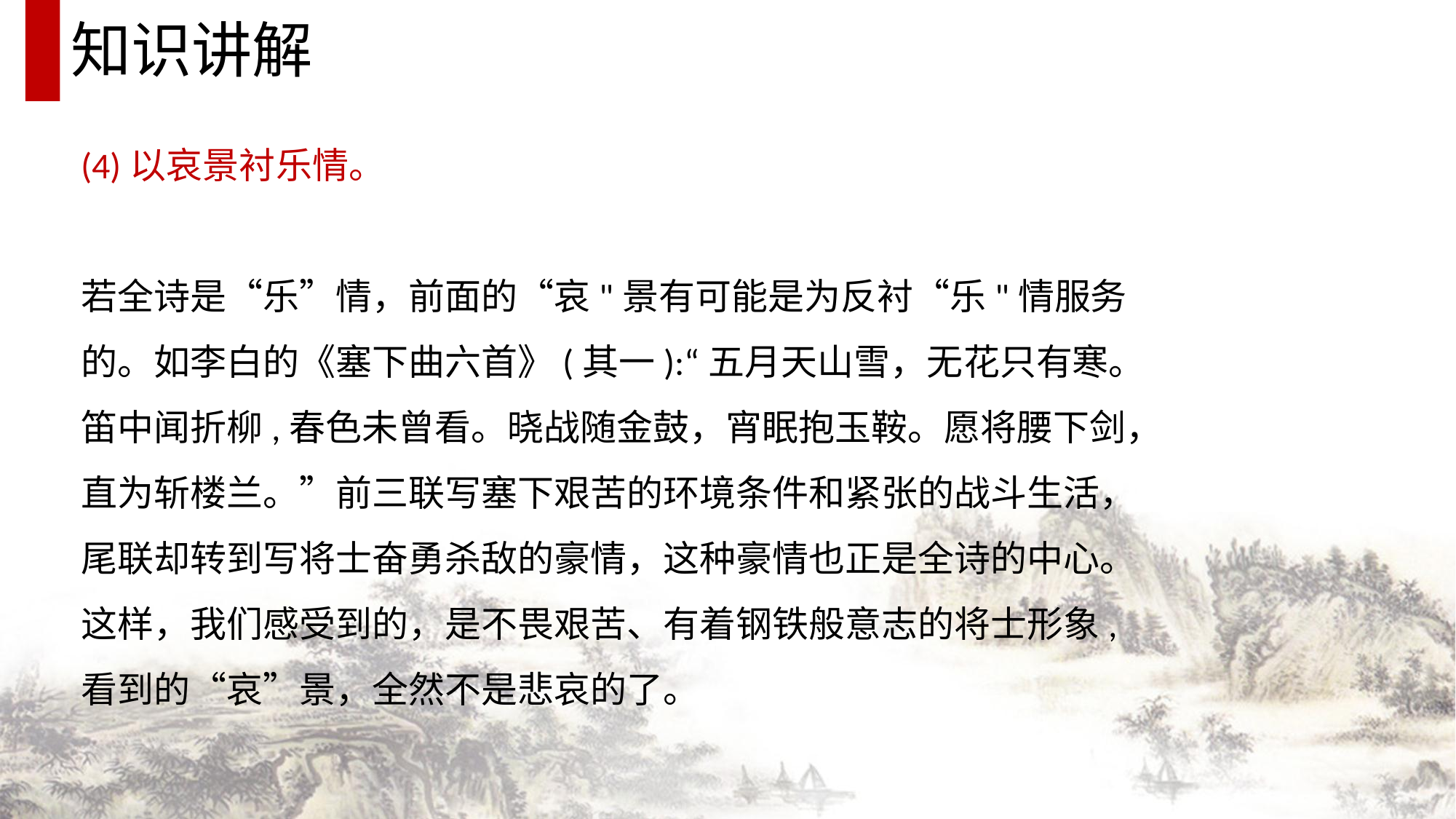

知识讲解
(4)以哀景衬乐情。

若全诗是“乐”情，前面的“哀"景有可能是为反衬“乐"情服务的。如李白的《塞下曲六首》(其一):“五月天山雪，无花只有寒。笛中闻折柳,春色未曾看。晓战随金鼓，宵眠抱玉鞍。愿将腰下剑，直为斩楼兰。”前三联写塞下艰苦的环境条件和紧张的战斗生活，尾联却转到写将士奋勇杀敌的豪情，这种豪情也正是全诗的中心。这样，我们感受到的，是不畏艰苦、有着钢铁般意志的将士形象,看到的“哀”景，全然不是悲哀的了。